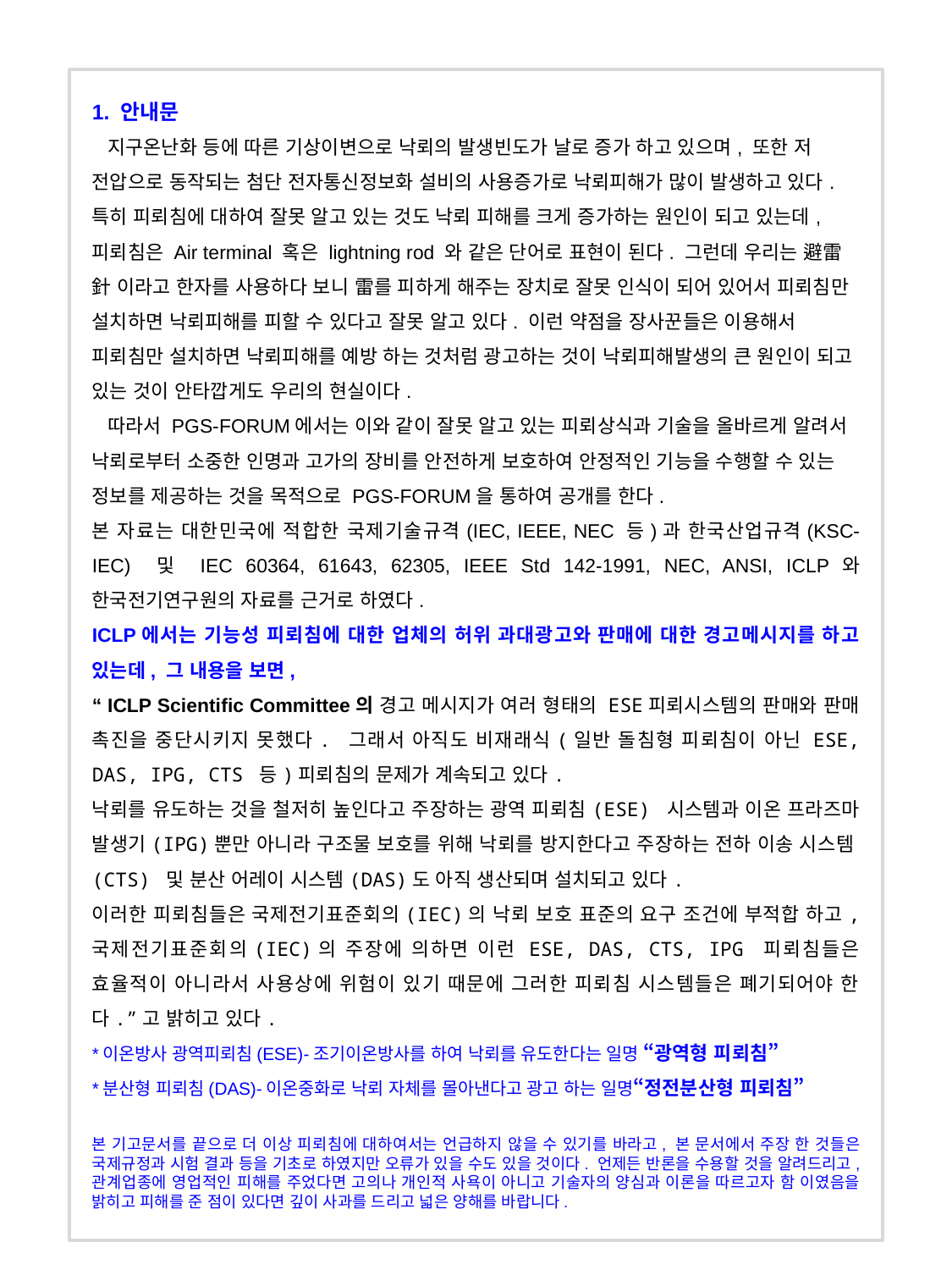

1. 안내문
  지구온난화 등에 따른 기상이변으로 낙뢰의 발생빈도가 날로 증가 하고 있으며, 또한 저 전압으로 동작되는 첨단 전자통신정보화 설비의 사용증가로 낙뢰피해가 많이 발생하고 있다. 특히 피뢰침에 대하여 잘못 알고 있는 것도 낙뢰 피해를 크게 증가하는 원인이 되고 있는데, 피뢰침은 Air terminal 혹은 lightning rod 와 같은 단어로 표현이 된다. 그런데 우리는 避雷針 이라고 한자를 사용하다 보니 雷를 피하게 해주는 장치로 잘못 인식이 되어 있어서 피뢰침만 설치하면 낙뢰피해를 피할 수 있다고 잘못 알고 있다. 이런 약점을 장사꾼들은 이용해서 피뢰침만 설치하면 낙뢰피해를 예방 하는 것처럼 광고하는 것이 낙뢰피해발생의 큰 원인이 되고 있는 것이 안타깝게도 우리의 현실이다.
  따라서 PGS-FORUM에서는 이와 같이 잘못 알고 있는 피뢰상식과 기술을 올바르게 알려서 낙뢰로부터 소중한 인명과 고가의 장비를 안전하게 보호하여 안정적인 기능을 수행할 수 있는 정보를 제공하는 것을 목적으로 PGS-FORUM을 통하여 공개를 한다.
본 자료는 대한민국에 적합한 국제기술규격(IEC, IEEE, NEC 등)과 한국산업규격(KSC-IEC) 및 IEC 60364, 61643, 62305, IEEE Std 142-1991, NEC, ANSI, ICLP와 한국전기연구원의 자료를 근거로 하였다.
ICLP에서는 기능성 피뢰침에 대한 업체의 허위 과대광고와 판매에 대한 경고메시지를 하고 있는데, 그 내용을 보면,
“ ICLP Scientific Committee의 경고 메시지가 여러 형태의 ESE피뢰시스템의 판매와 판매 촉진을 중단시키지 못했다. 그래서 아직도 비재래식(일반 돌침형 피뢰침이 아닌 ESE, DAS, IPG, CTS 등)피뢰침의 문제가 계속되고 있다.
낙뢰를 유도하는 것을 철저히 높인다고 주장하는 광역 피뢰침(ESE) 시스템과 이온 프라즈마 발생기(IPG)뿐만 아니라 구조물 보호를 위해 낙뢰를 방지한다고 주장하는 전하 이송 시스템(CTS) 및 분산 어레이 시스템(DAS)도 아직 생산되며 설치되고 있다.
이러한 피뢰침들은 국제전기표준회의(IEC)의 낙뢰 보호 표준의 요구 조건에 부적합 하고, 국제전기표준회의(IEC)의 주장에 의하면 이런 ESE, DAS, CTS, IPG 피뢰침들은 효율적이 아니라서 사용상에 위험이 있기 때문에 그러한 피뢰침 시스템들은 폐기되어야 한다.”고 밝히고 있다.
*이온방사 광역피뢰침(ESE)-조기이온방사를 하여 낙뢰를 유도한다는 일명 “광역형 피뢰침”
*분산형 피뢰침(DAS)-이온중화로 낙뢰 자체를 몰아낸다고 광고 하는 일명“정전분산형 피뢰침”

본 기고문서를 끝으로 더 이상 피뢰침에 대하여서는 언급하지 않을 수 있기를 바라고, 본 문서에서 주장 한 것들은 국제규정과 시험 결과 등을 기초로 하였지만 오류가 있을 수도 있을 것이다. 언제든 반론을 수용할 것을 알려드리고, 관계업종에 영업적인 피해를 주었다면 고의나 개인적 사욕이 아니고 기술자의 양심과 이론을 따르고자 함 이였음을 밝히고 피해를 준 점이 있다면 깊이 사과를 드리고 넓은 양해를 바랍니다.